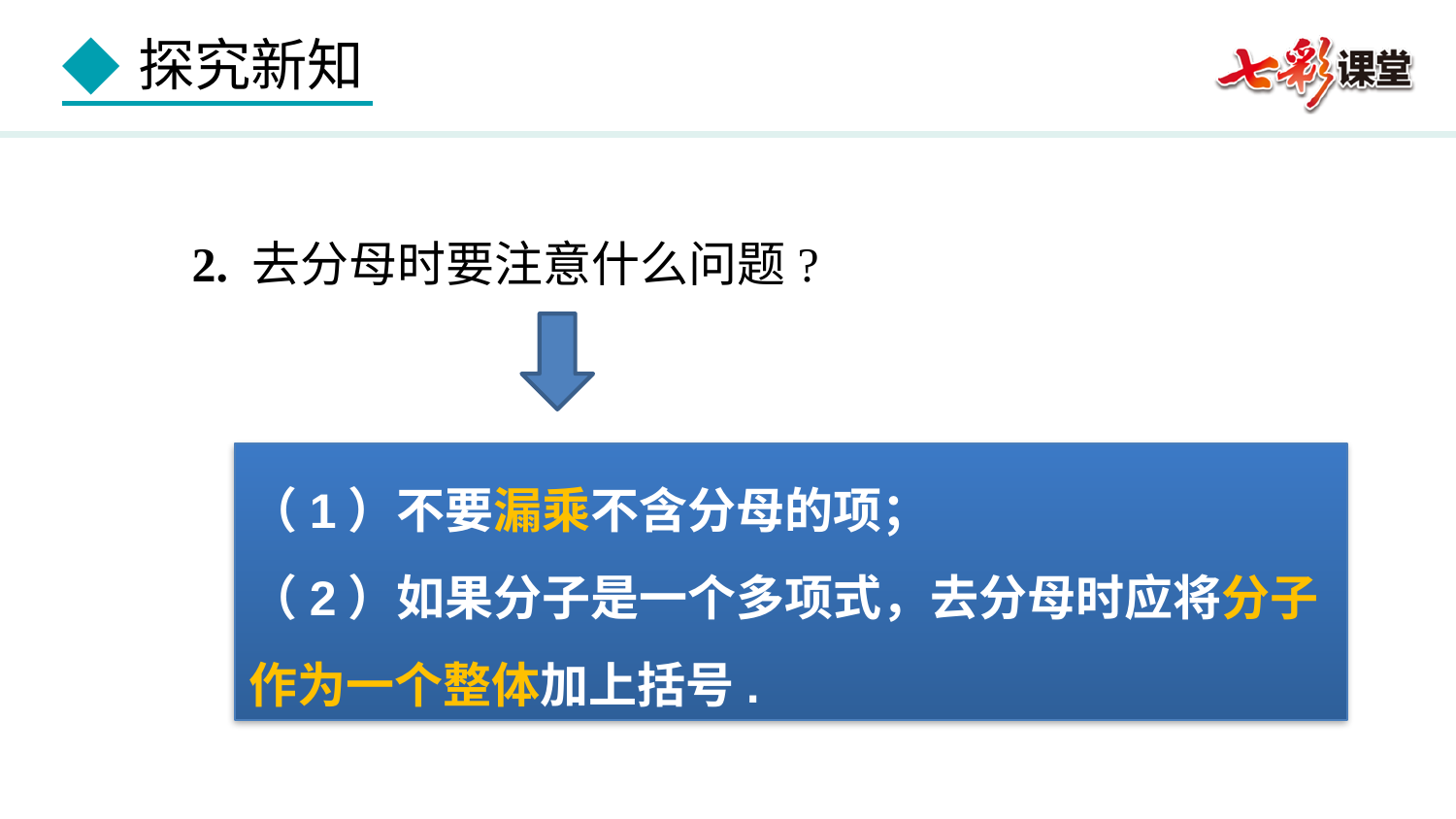

2. 去分母时要注意什么问题?

（1）不要漏乘不含分母的项；
（2）如果分子是一个多项式，去分母时应将分子作为一个整体加上括号.